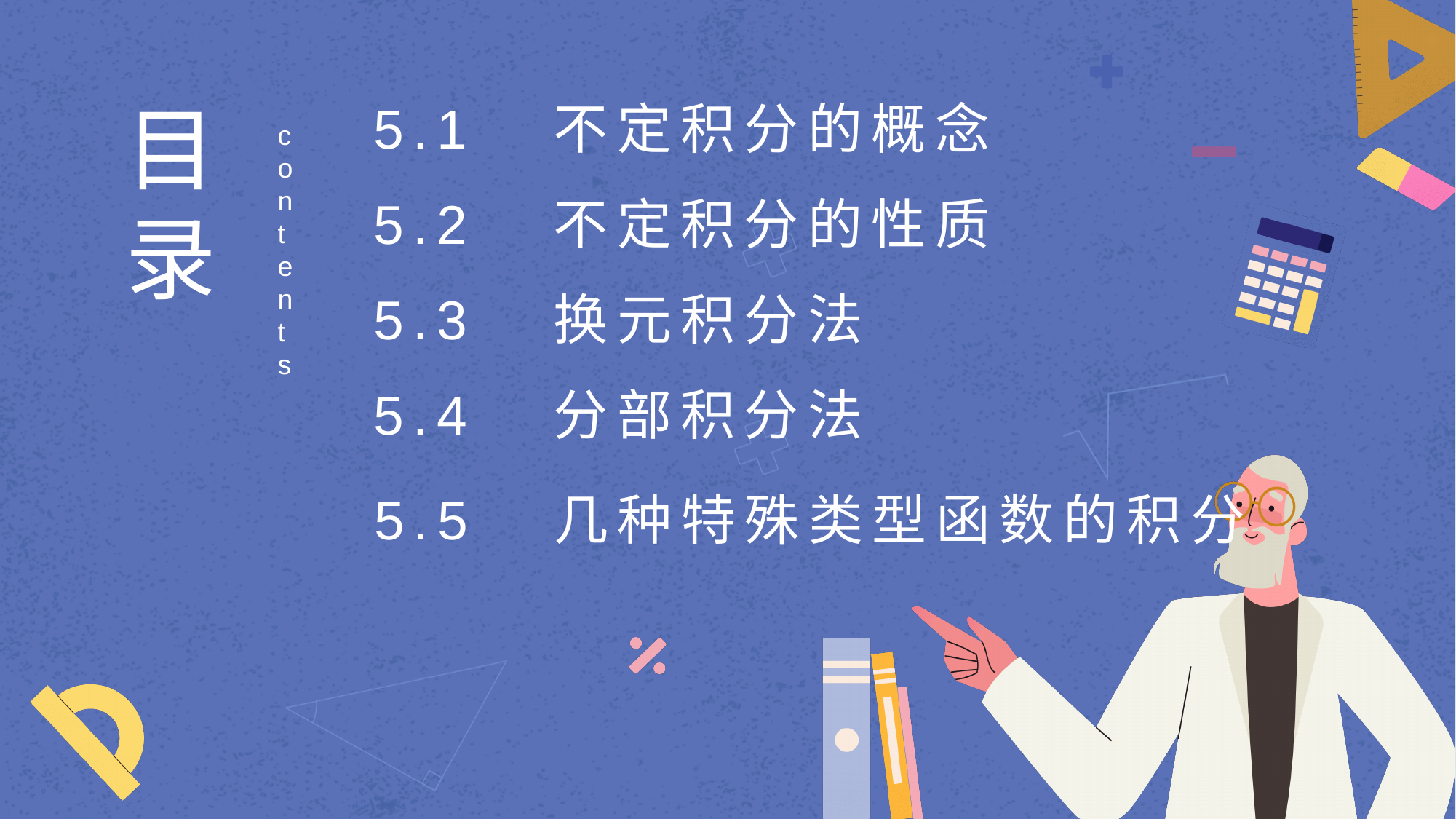

目
录
5.1　不定积分的概念
contents
5.2　不定积分的性质
5.3　换元积分法
5.4　分部积分法
5.5　几种特殊类型函数的积分